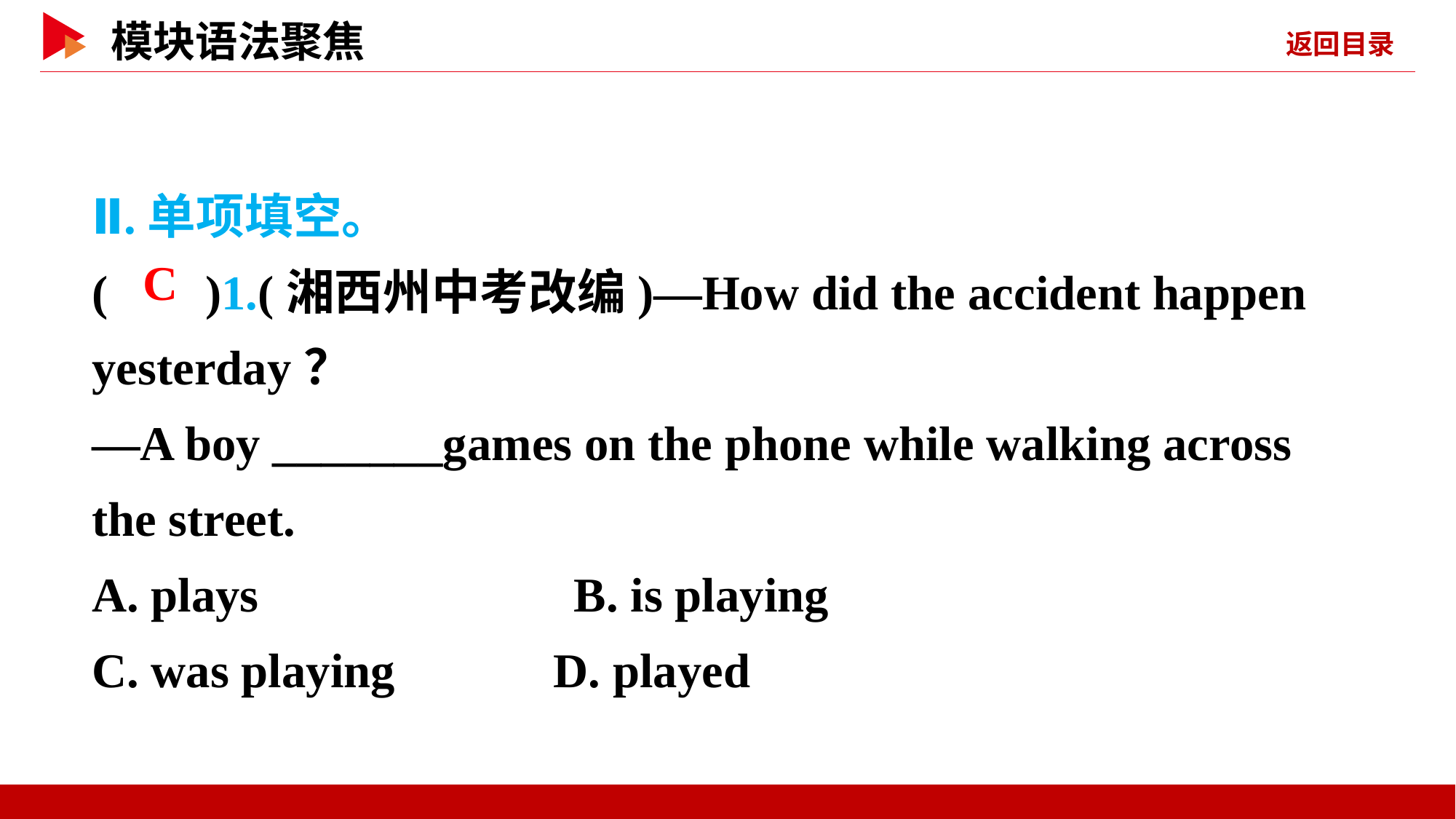

Ⅱ.单项填空。
(        )1.(湘西州中考改编)—How did the accident happen yesterday？
—A boy _______games on the phone while walking across the street.
A. plays　　　　　　B. is playing
C. was playing             D. played
   C